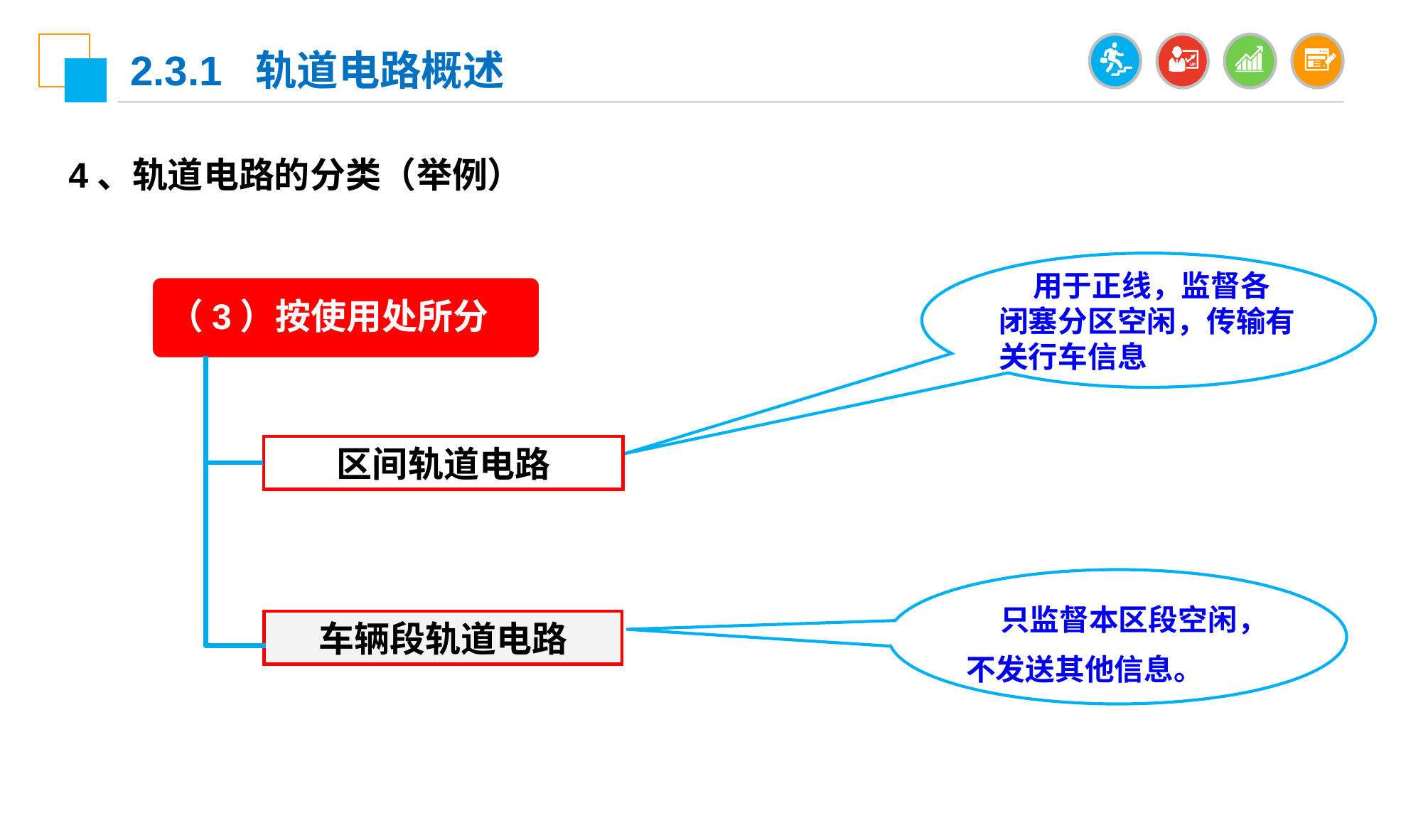

2.3.1  轨道电路概述
4、轨道电路的分类（举例）
    用于正线，监督各闭塞分区空闲，传输有关行车信息

（3）按使用处所分

区间轨道电路
    只监督本区段空闲，不发送其他信息。
车辆段轨道电路